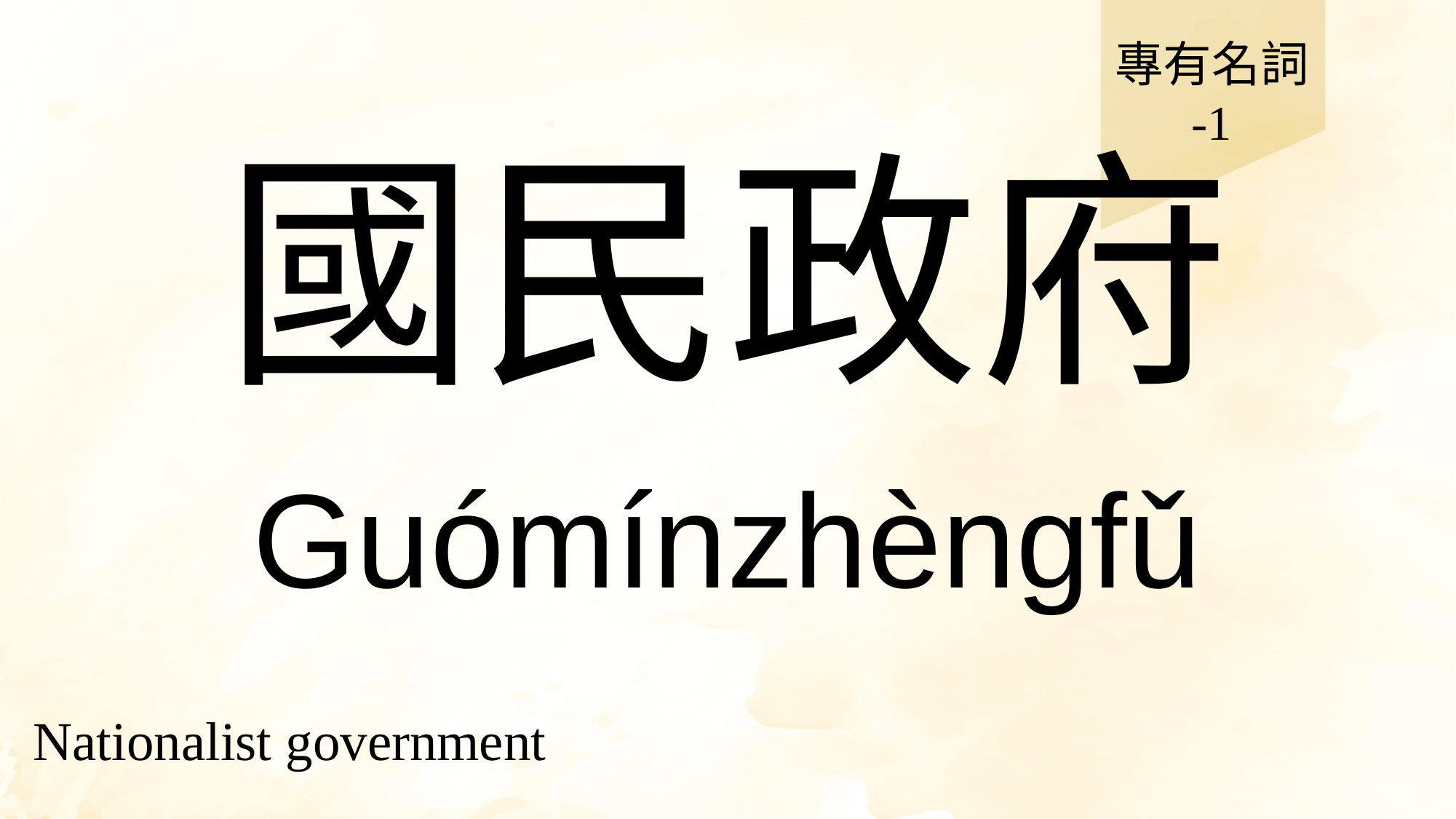

專有名詞
-1
# 國民政府
Guómínzhèngfǔ
Nationalist government